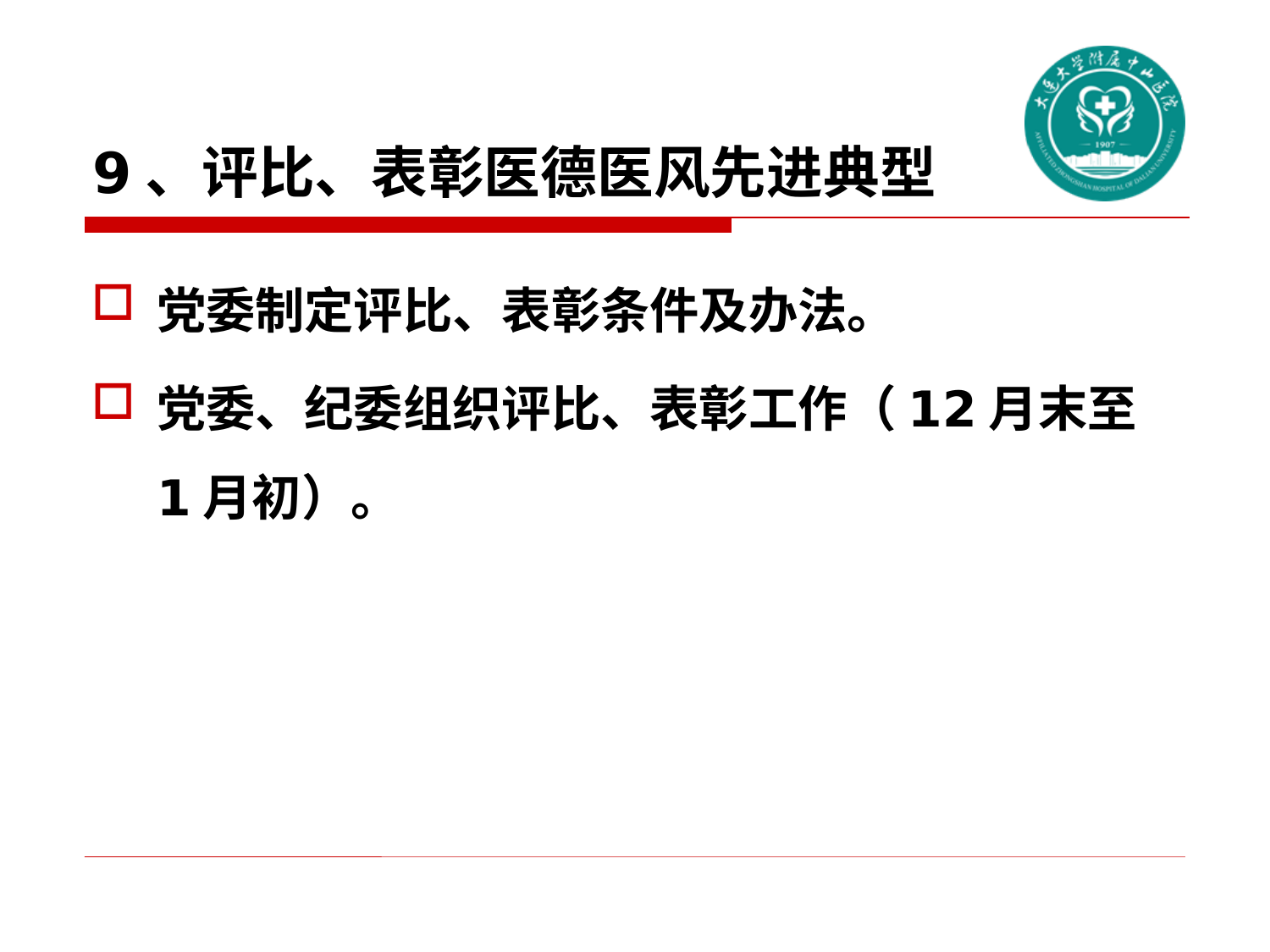

# 9、评比、表彰医德医风先进典型
党委制定评比、表彰条件及办法。
党委、纪委组织评比、表彰工作（12月末至1月初）。